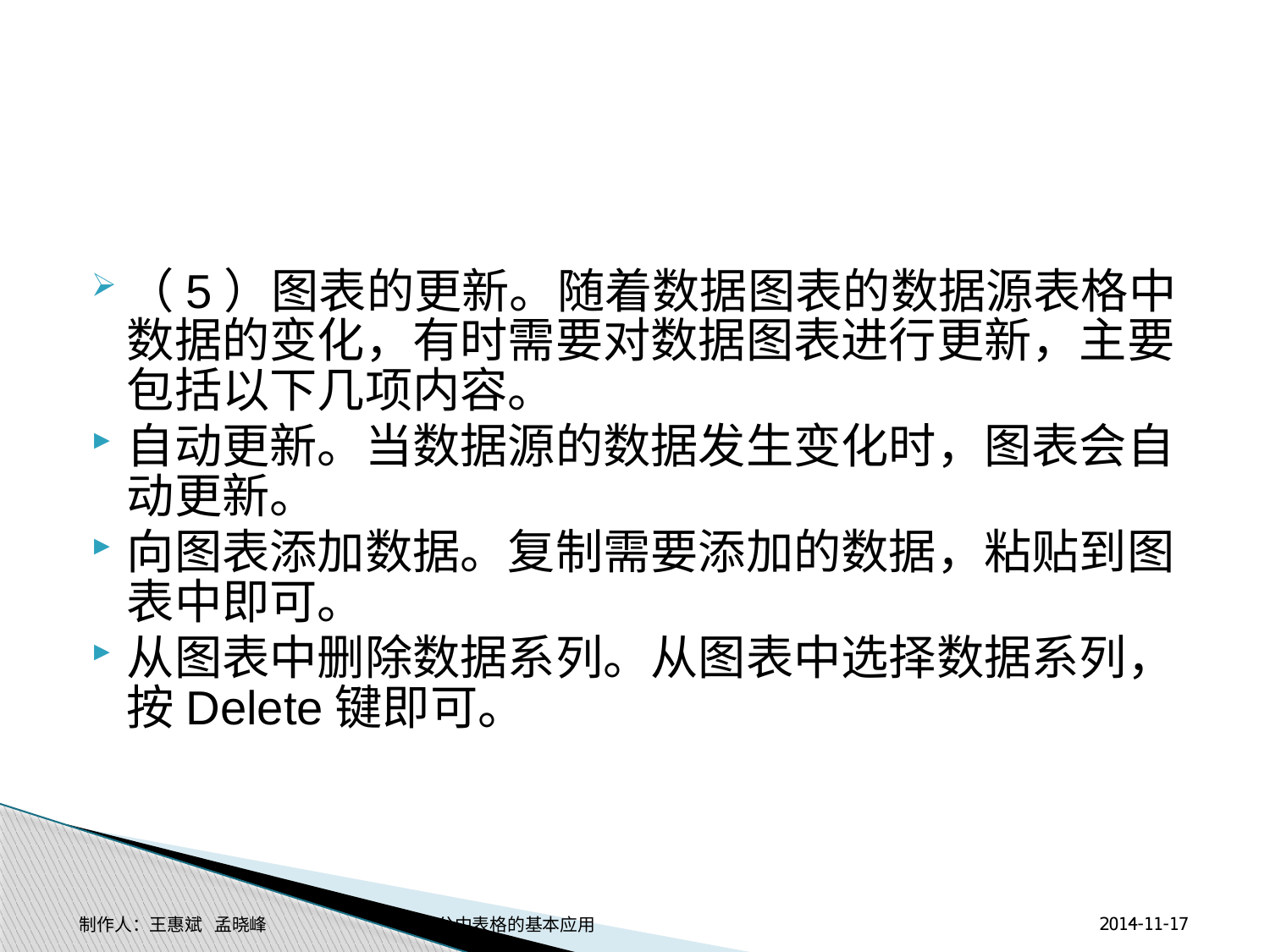

#

（5）图表的更新。随着数据图表的数据源表格中数据的变化，有时需要对数据图表进行更新，主要包括以下几项内容。
自动更新。当数据源的数据发生变化时，图表会自动更新。
向图表添加数据。复制需要添加的数据，粘贴到图表中即可。
从图表中删除数据系列。从图表中选择数据系列，按Delete键即可。

2014-11-17
制作人：王惠斌   孟晓峰                                      办公中表格的基本应用